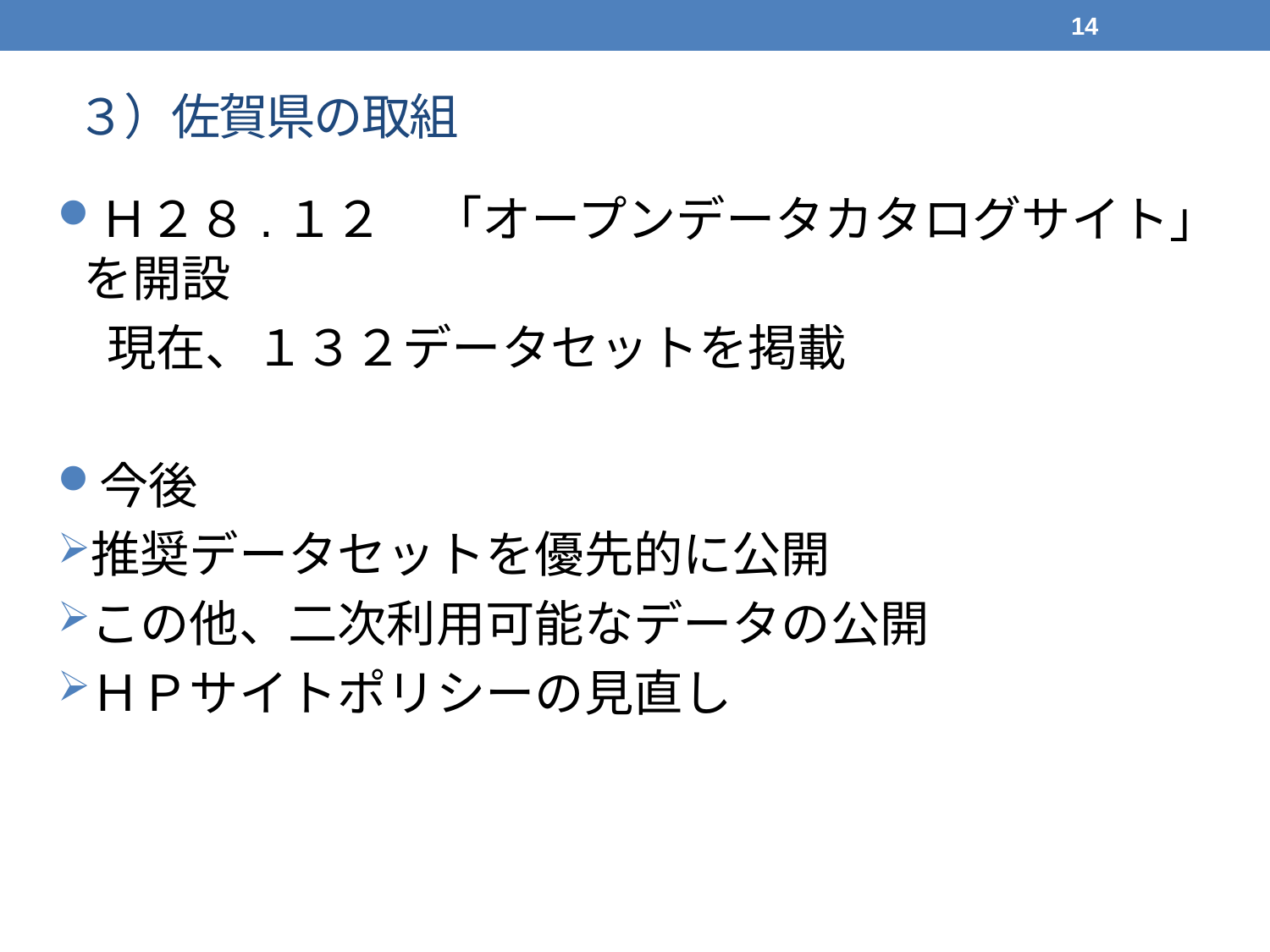

14
# ３）佐賀県の取組
Ｈ２８.１２　「オープンデータカタログサイト」を開設
　現在、１３２データセットを掲載

今後
推奨データセットを優先的に公開
この他、二次利用可能なデータの公開
ＨＰサイトポリシーの見直し